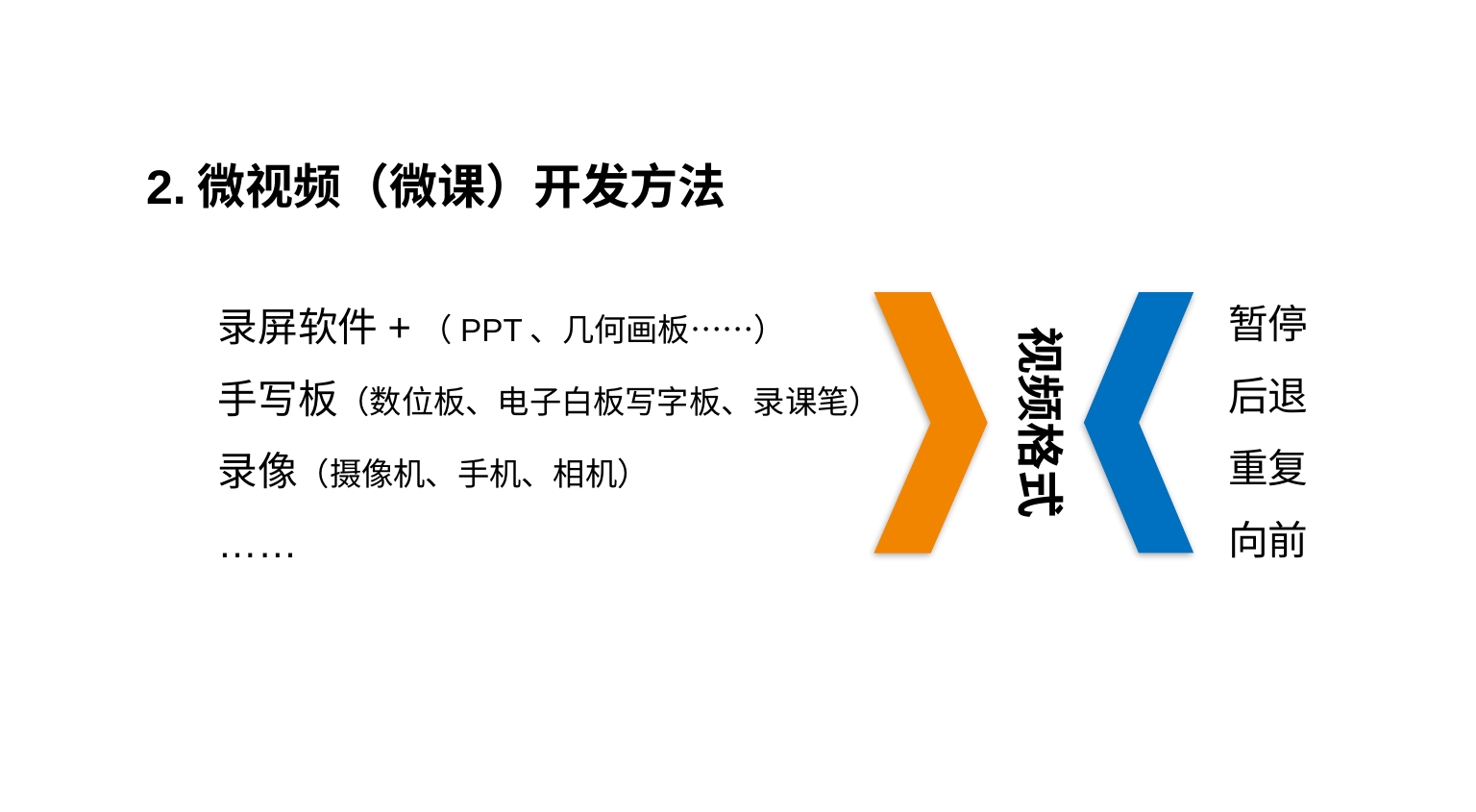

2.微视频（微课）开发方法
暂停
后退
重复
向前
录屏软件+（PPT、几何画板……）
手写板（数位板、电子白板写字板、录课笔）
录像（摄像机、手机、相机）
……

视频格式